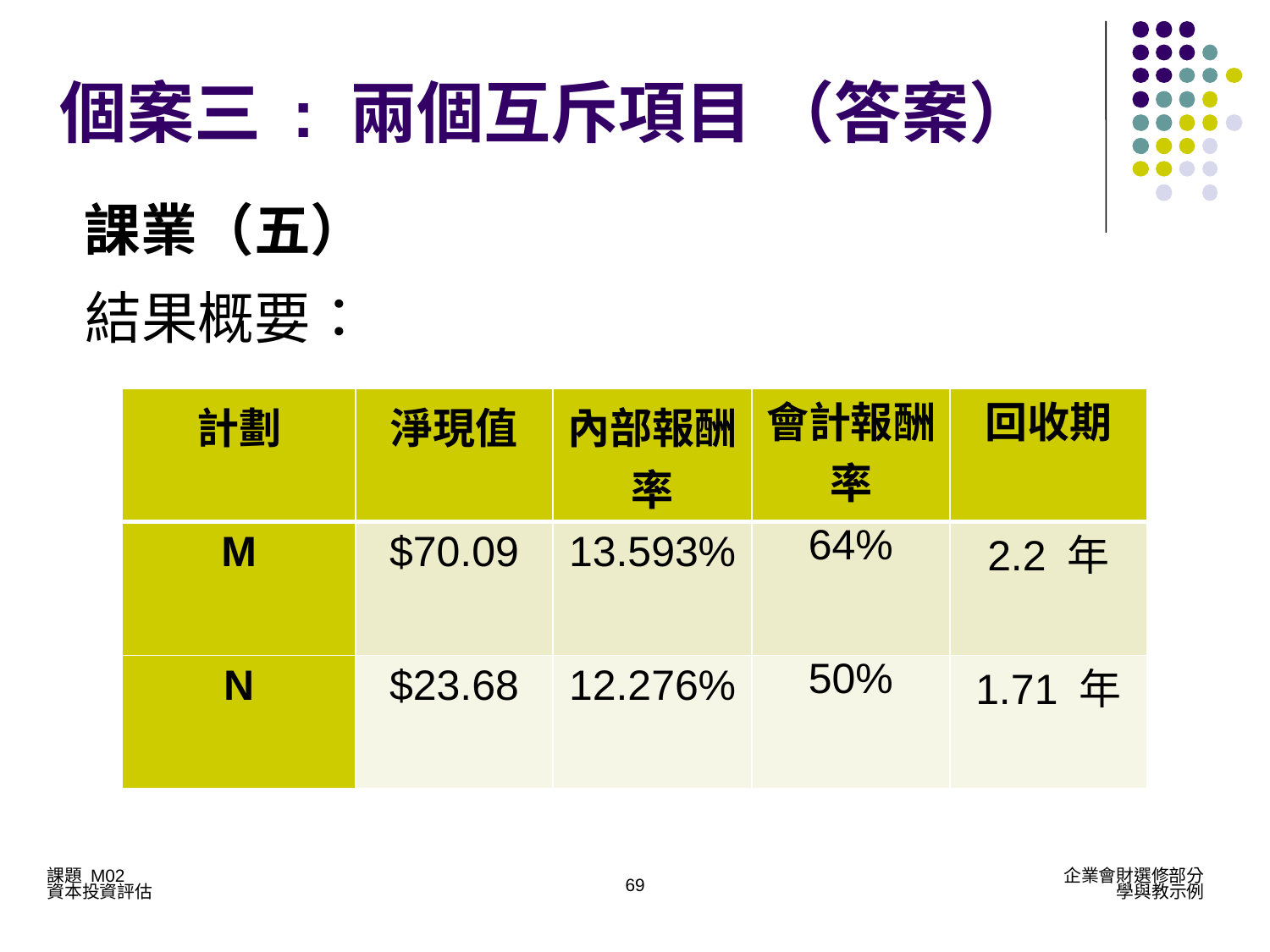

個案三 : 兩個互斥項目 （答案）
課業（五）
結果概要：

| 計劃 | 淨現值 | 內部報酬率 | 會計報酬率 | 回收期 |
| --- | --- | --- | --- | --- |
| M | $70.09 | 13.593% | 64% | 2.2 年 |
| N | $23.68 | 12.276% | 50% | 1.71 年 |
69